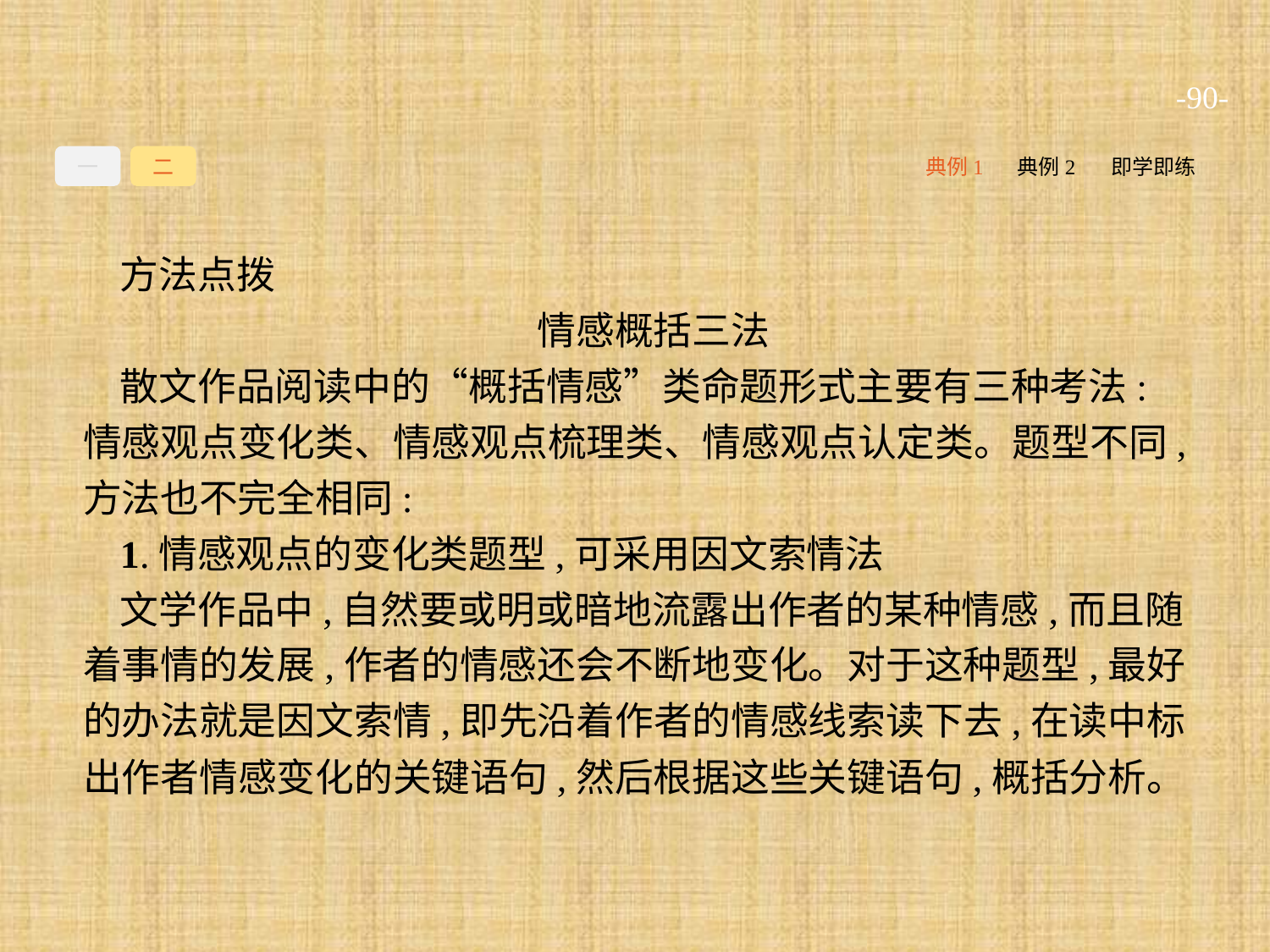

-90-
一
二
典例1
典例2
即学即练
方法点拨
情感概括三法
散文作品阅读中的“概括情感”类命题形式主要有三种考法:情感观点变化类、情感观点梳理类、情感观点认定类。题型不同,方法也不完全相同:
1.情感观点的变化类题型,可采用因文索情法
文学作品中,自然要或明或暗地流露出作者的某种情感,而且随着事情的发展,作者的情感还会不断地变化。对于这种题型,最好的办法就是因文索情,即先沿着作者的情感线索读下去,在读中标出作者情感变化的关键语句,然后根据这些关键语句,概括分析。